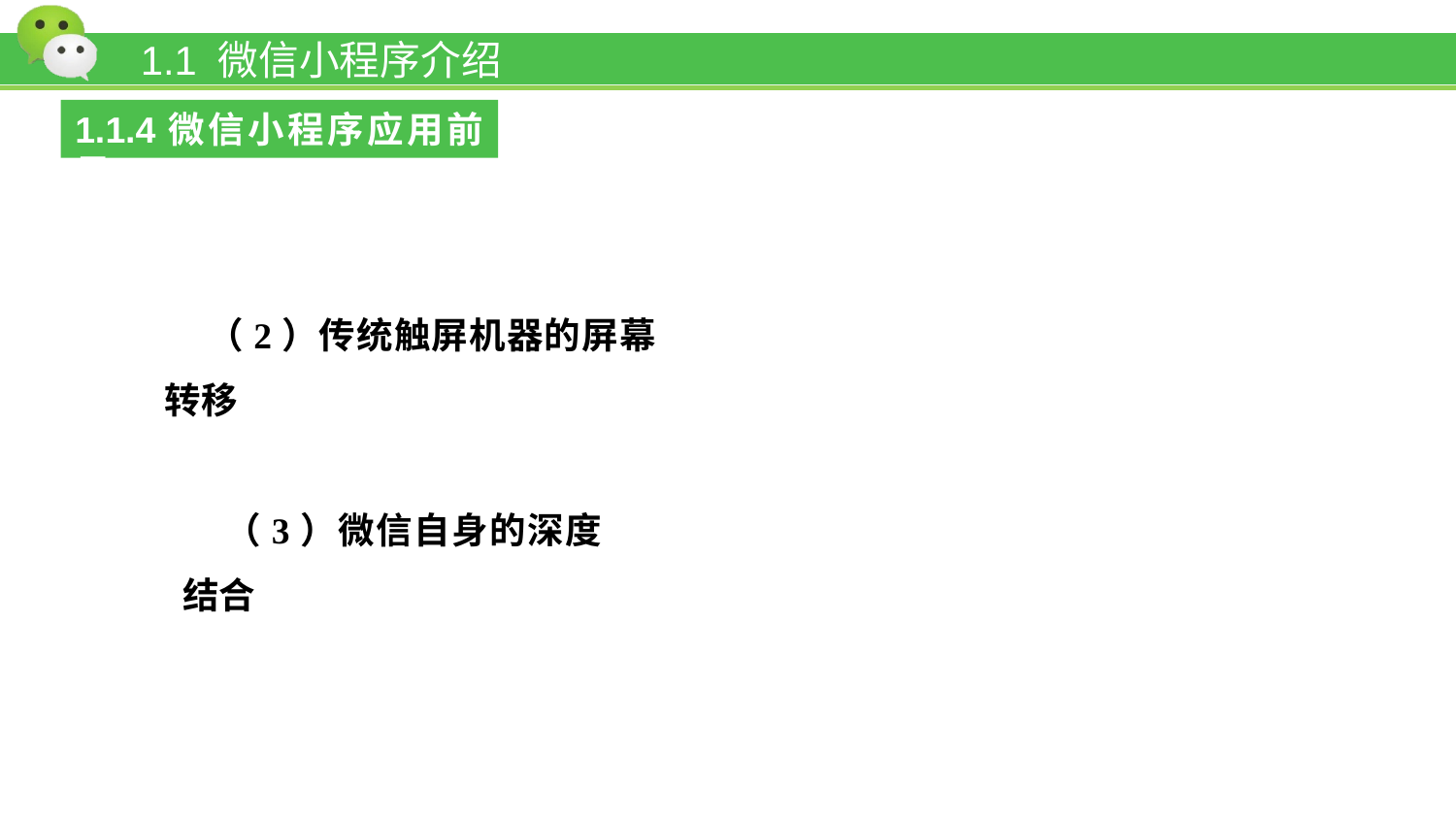

# 1.1 微信小程序介绍
1.1.4微信小程序应用前景
（2）传统触屏机器的屏幕转移
（3）微信自身的深度结合